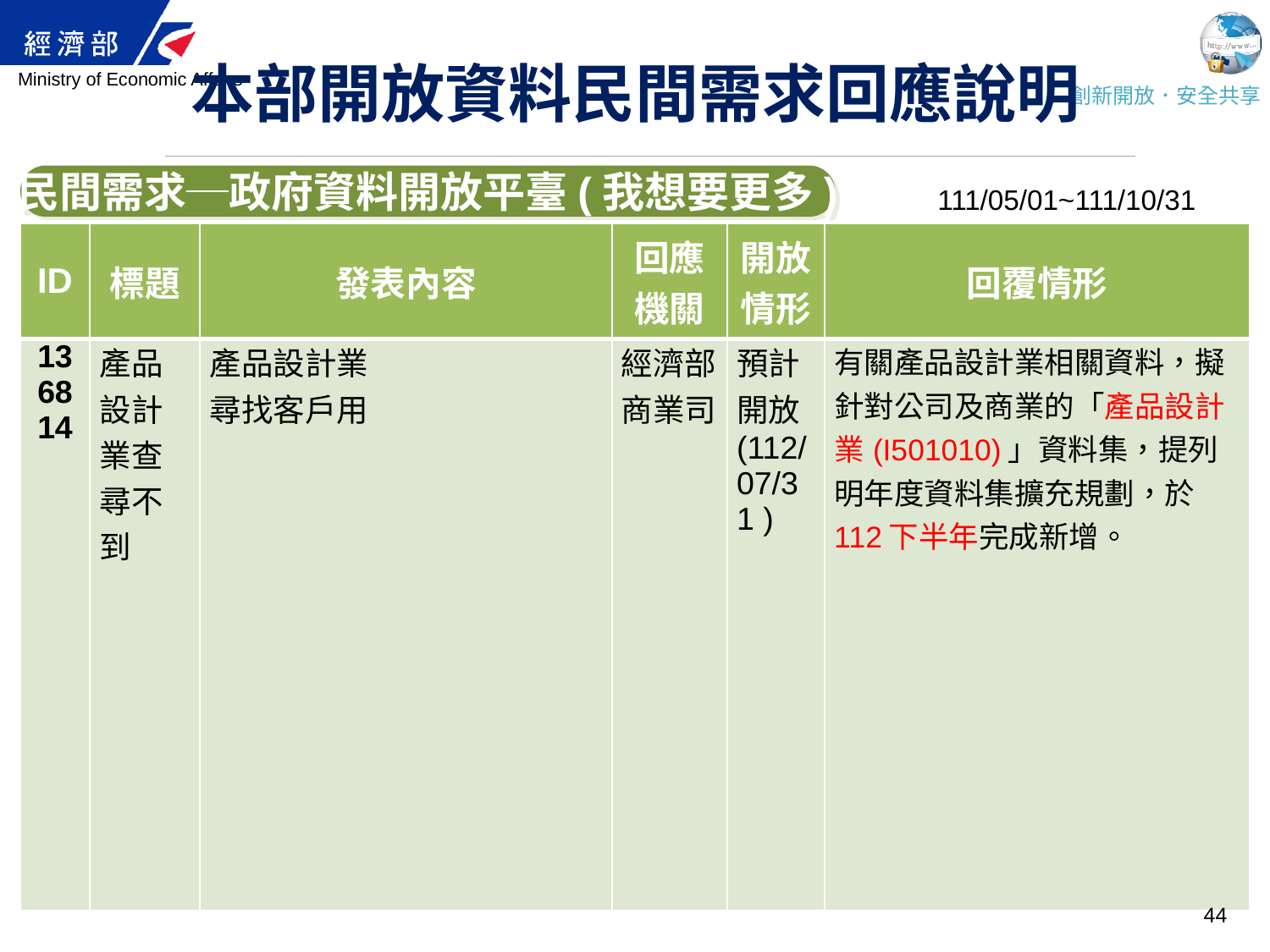

# 本部開放資料民間需求回應說明
民間需求─政府資料開放平臺(我想要更多)
111/05/01~111/10/31
| ID | 標題 | 發表內容 | 回應 機關 | 開放 情形 | 回覆情形 |
| --- | --- | --- | --- | --- | --- |
| 136814 | 產品設計業查尋不到 | 產品設計業 尋找客戶用 | 經濟部商業司 | 預計開放(112/07/31 ) | 有關產品設計業相關資料，擬針對公司及商業的「產品設計業(I501010)」資料集，提列明年度資料集擴充規劃，於112下半年完成新增。 |
44